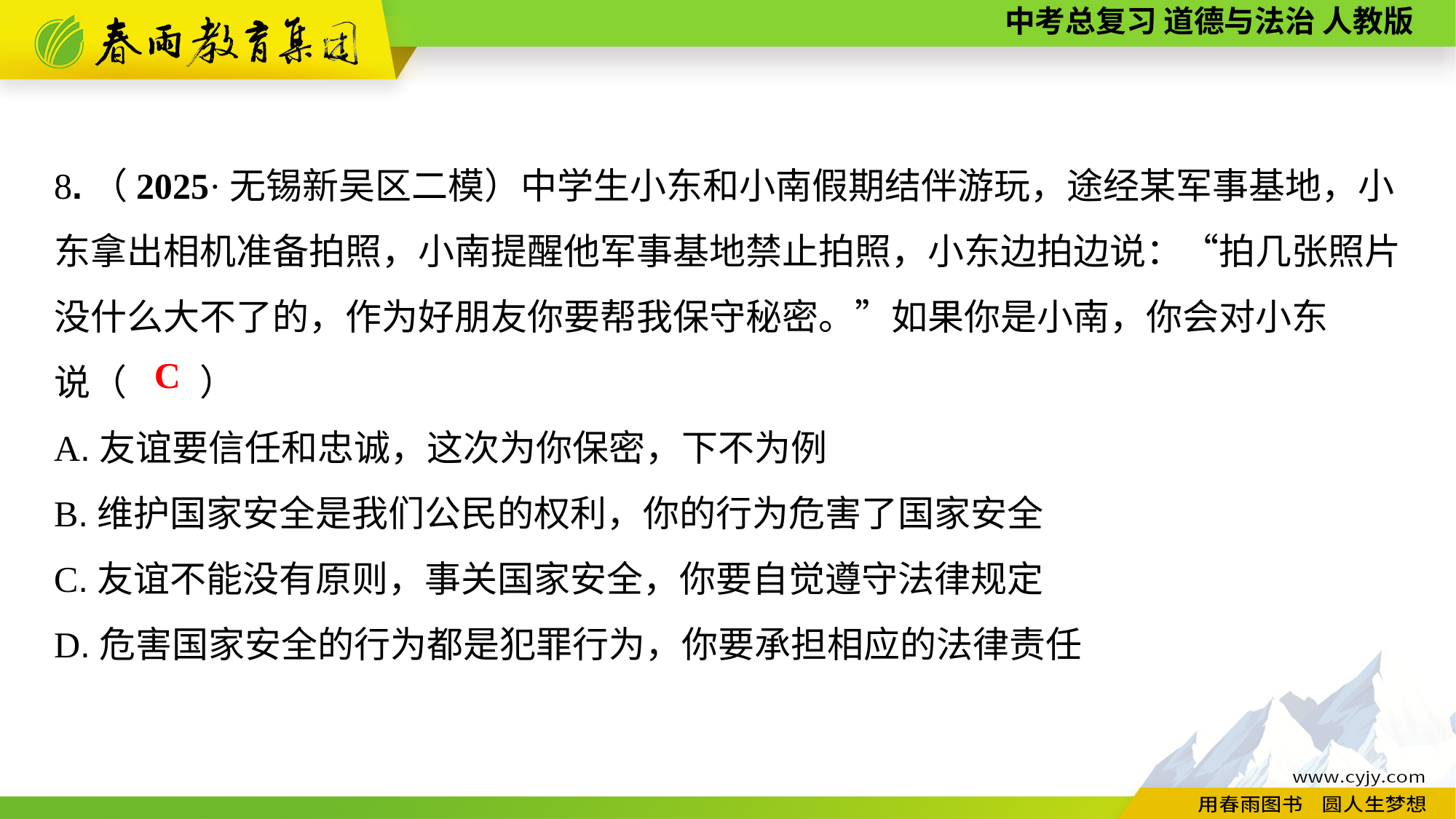

8.（2025·无锡新吴区二模）中学生小东和小南假期结伴游玩，途经某军事基地，小东拿出相机准备拍照，小南提醒他军事基地禁止拍照，小东边拍边说：“拍几张照片没什么大不了的，作为好朋友你要帮我保守秘密。”如果你是小南，你会对小东
说（　　）
A.友谊要信任和忠诚，这次为你保密，下不为例
B.维护国家安全是我们公民的权利，你的行为危害了国家安全
C.友谊不能没有原则，事关国家安全，你要自觉遵守法律规定
D.危害国家安全的行为都是犯罪行为，你要承担相应的法律责任
C